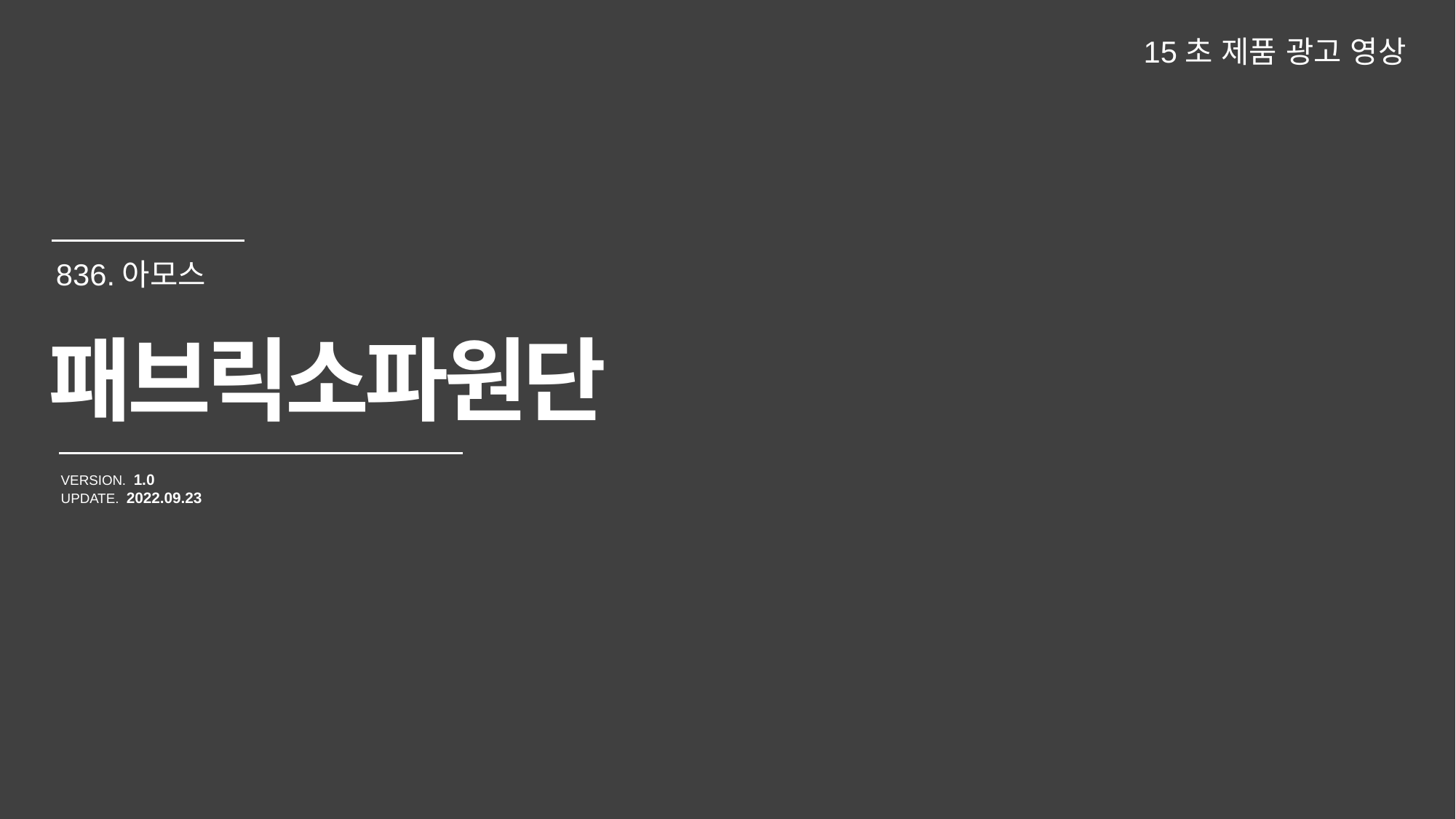

15초 제품 광고 영상
패브릭소파원단
VERSION.  1.0
UPDATE.  2022.09.23

836.아모스